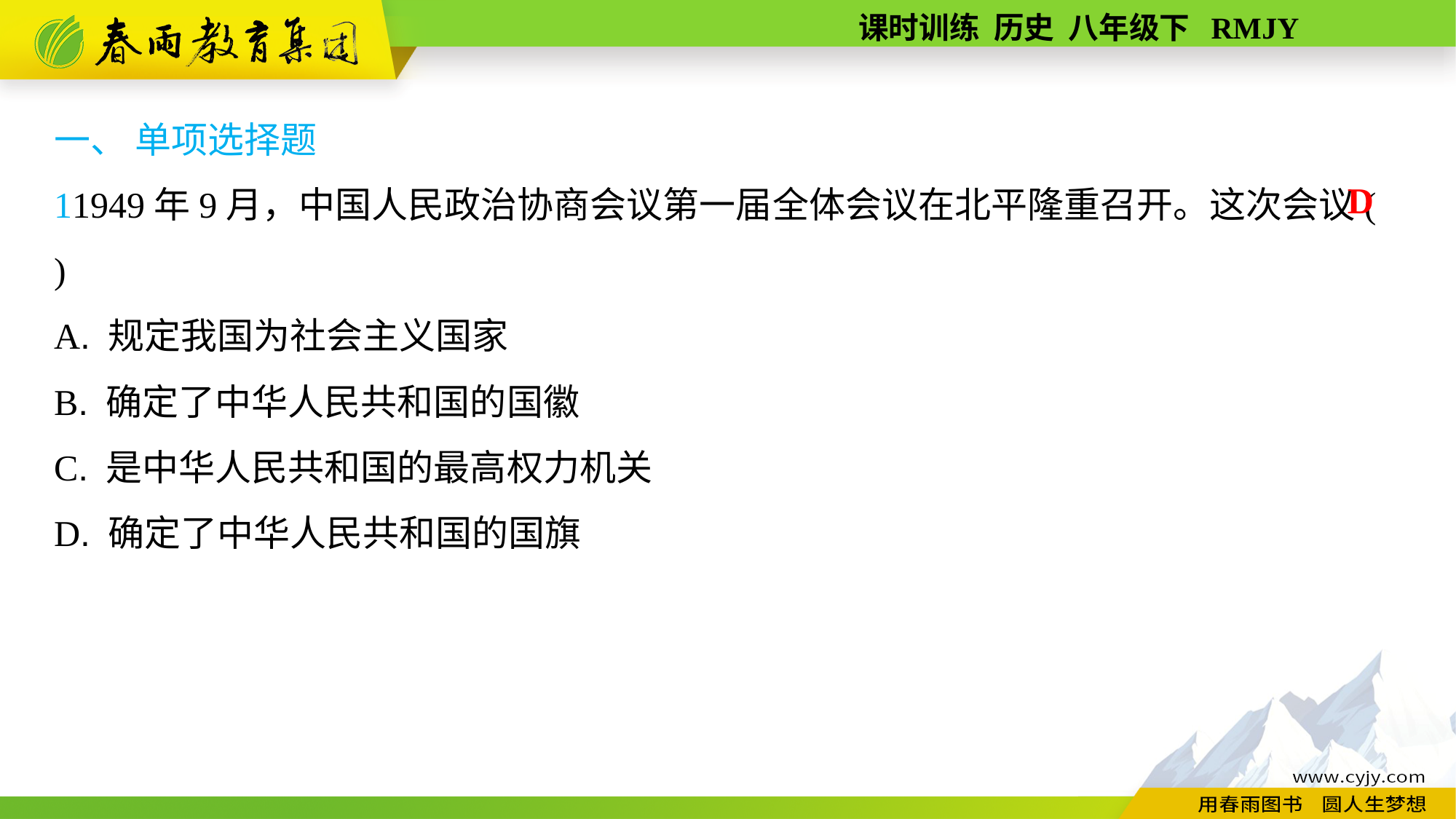

一、 单项选择题
11949年9月，中国人民政治协商会议第一届全体会议在北平隆重召开。这次会议(    )
A. 规定我国为社会主义国家
B. 确定了中华人民共和国的国徽
C. 是中华人民共和国的最高权力机关
D. 确定了中华人民共和国的国旗
D